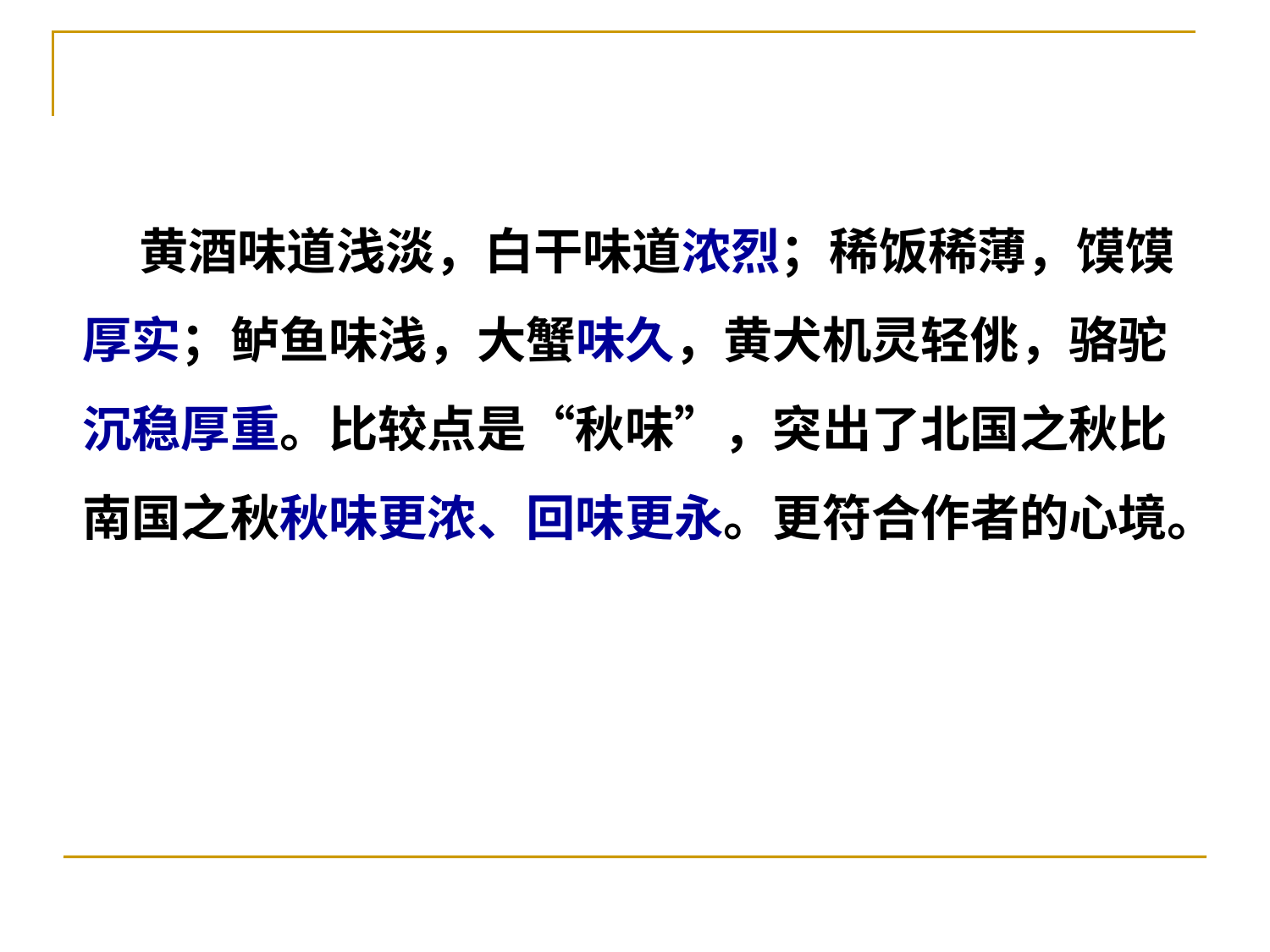

黄酒味道浅淡，白干味道浓烈；稀饭稀薄，馍馍厚实；鲈鱼味浅，大蟹味久，黄犬机灵轻佻，骆驼沉稳厚重。比较点是“秋味”，突出了北国之秋比南国之秋秋味更浓、回味更永。更符合作者的心境。